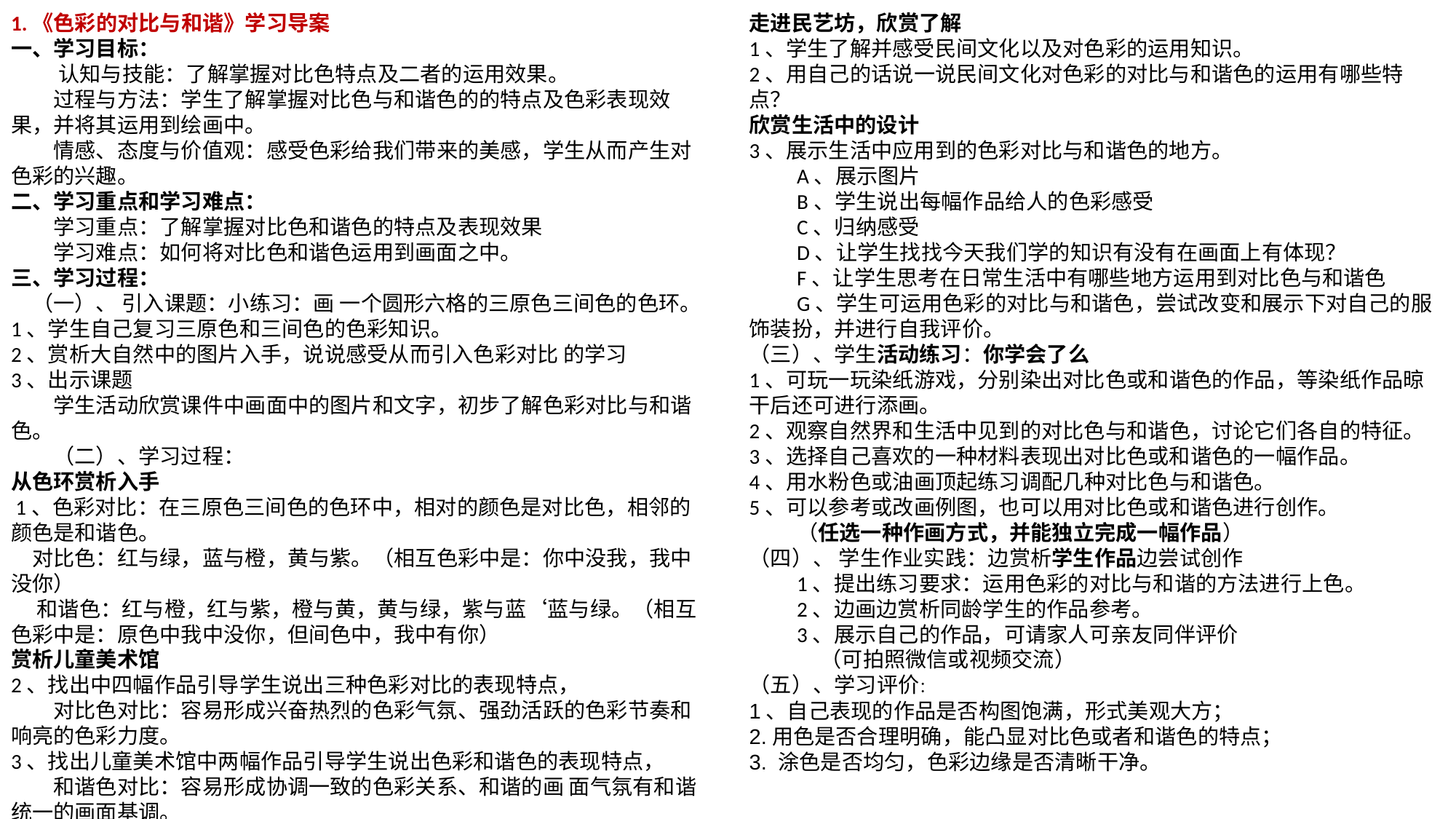

1.《色彩的对比与和谐》学习导案
一、学习目标：
         认知与技能：了解掌握对比色特点及二者的运用效果。
　　过程与方法：学生了解掌握对比色与和谐色的的特点及色彩表现效果，并将其运用到绘画中。
　　情感、态度与价值观：感受色彩给我们带来的美感，学生从而产生对色彩的兴趣。
二、学习重点和学习难点：
　　学习重点：了解掌握对比色和谐色的特点及表现效果
　　学习难点：如何将对比色和谐色运用到画面之中。
三、学习过程：
　（一）、 引入课题：小练习：画 一个圆形六格的三原色三间色的色环。
1、学生自己复习三原色和三间色的色彩知识。
2、赏析大自然中的图片入手，说说感受从而引入色彩对比 的学习
3、出示课题
　　学生活动欣赏课件中画面中的图片和文字，初步了解色彩对比与和谐色。
　　（二）、学习过程：
从色环赏析入手
 1、色彩对比：在三原色三间色的色环中，相对的颜色是对比色，相邻的颜色是和谐色。
　对比色：红与绿，蓝与橙，黄与紫。（相互色彩中是：你中没我，我中没你）
　 和谐色：红与橙，红与紫，橙与黄，黄与绿，紫与蓝‘蓝与绿。（相互色彩中是：原色中我中没你，但间色中，我中有你）
赏析儿童美术馆
2、找出中四幅作品引导学生说出三种色彩对比的表现特点，
　　对比色对比：容易形成兴奋热烈的色彩气氛、强劲活跃的色彩节奏和响亮的色彩力度。
3、找出儿童美术馆中两幅作品引导学生说出色彩和谐色的表现特点，
　　和谐色对比：容易形成协调一致的色彩关系、和谐的画 面气氛有和谐统一的画面基调。

走进民艺坊，欣赏了解
1、学生了解并感受民间文化以及对色彩的运用知识。
2、用自己的话说一说民间文化对色彩的对比与和谐色的运用有哪些特点？
欣赏生活中的设计
3、展示生活中应用到的色彩对比与和谐色的地方。
　　A、展示图片
　　B、学生说出每幅作品给人的色彩感受
　　C、归纳感受
　　D、让学生找找今天我们学的知识有没有在画面上有体现？
　　F、让学生思考在日常生活中有哪些地方运用到对比色与和谐色
　　G、学生可运用色彩的对比与和谐色，尝试改变和展示下对自己的服饰装扮，并进行自我评价。
（三）、学生活动练习：你学会了么
1、可玩一玩染纸游戏，分别染出对比色或和谐色的作品，等染纸作品晾干后还可进行添画。
2、观察自然界和生活中见到的对比色与和谐色，讨论它们各自的特征。
3、选择自己喜欢的一种材料表现出对比色或和谐色的一幅作品。
4、用水粉色或油画顶起练习调配几种对比色与和谐色。
5、可以参考或改画例图，也可以用对比色或和谐色进行创作。
         （任选一种作画方式，并能独立完成一幅作品）
（四）、 学生作业实践：边赏析学生作品边尝试创作
　　1、提出练习要求：运用色彩的对比与和谐的方法进行上色。
　　2、边画边赏析同龄学生的作品参考。
　　3、展示自己的作品，可请家人可亲友同伴评价
              （可拍照微信或视频交流）
（五）、学习评价：
1、自己表现的作品是否构图饱满，形式美观大方；
2.用色是否合理明确，能凸显对比色或者和谐色的特点；
3. 涂色是否均匀，色彩边缘是否清晰干净。